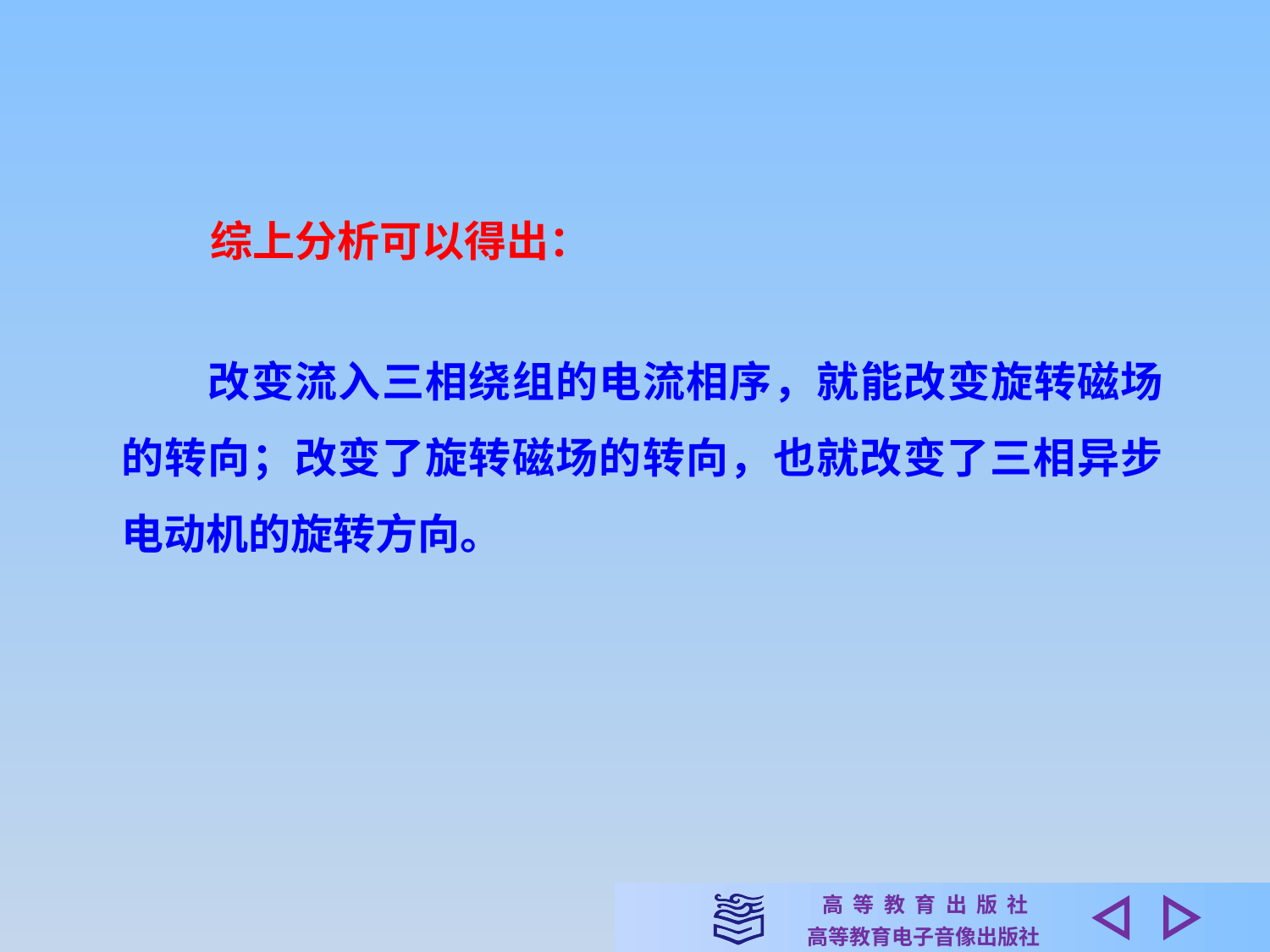

综上分析可以得出：
　　改变流入三相绕组的电流相序，就能改变旋转磁场的转向；改变了旋转磁场的转向，也就改变了三相异步电动机的旋转方向。